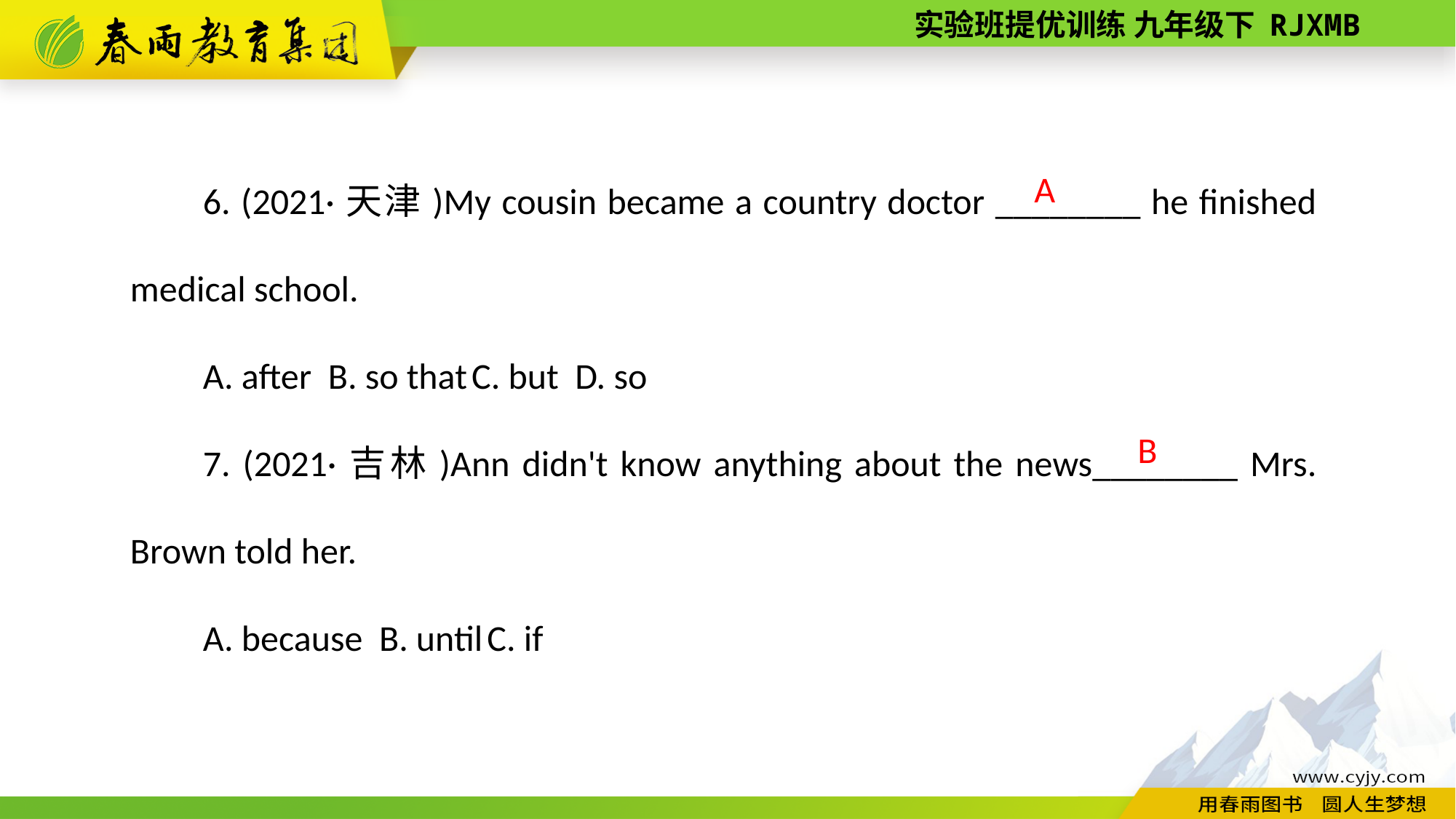

6. (2021·天津)My cousin became a country doctor ________ he finished medical school.
A. after  B. so that C. but  D. so
7. (2021·吉林)Ann didn't know anything about the news________ Mrs. Brown told her.
A. because  B. until C. if
A
B